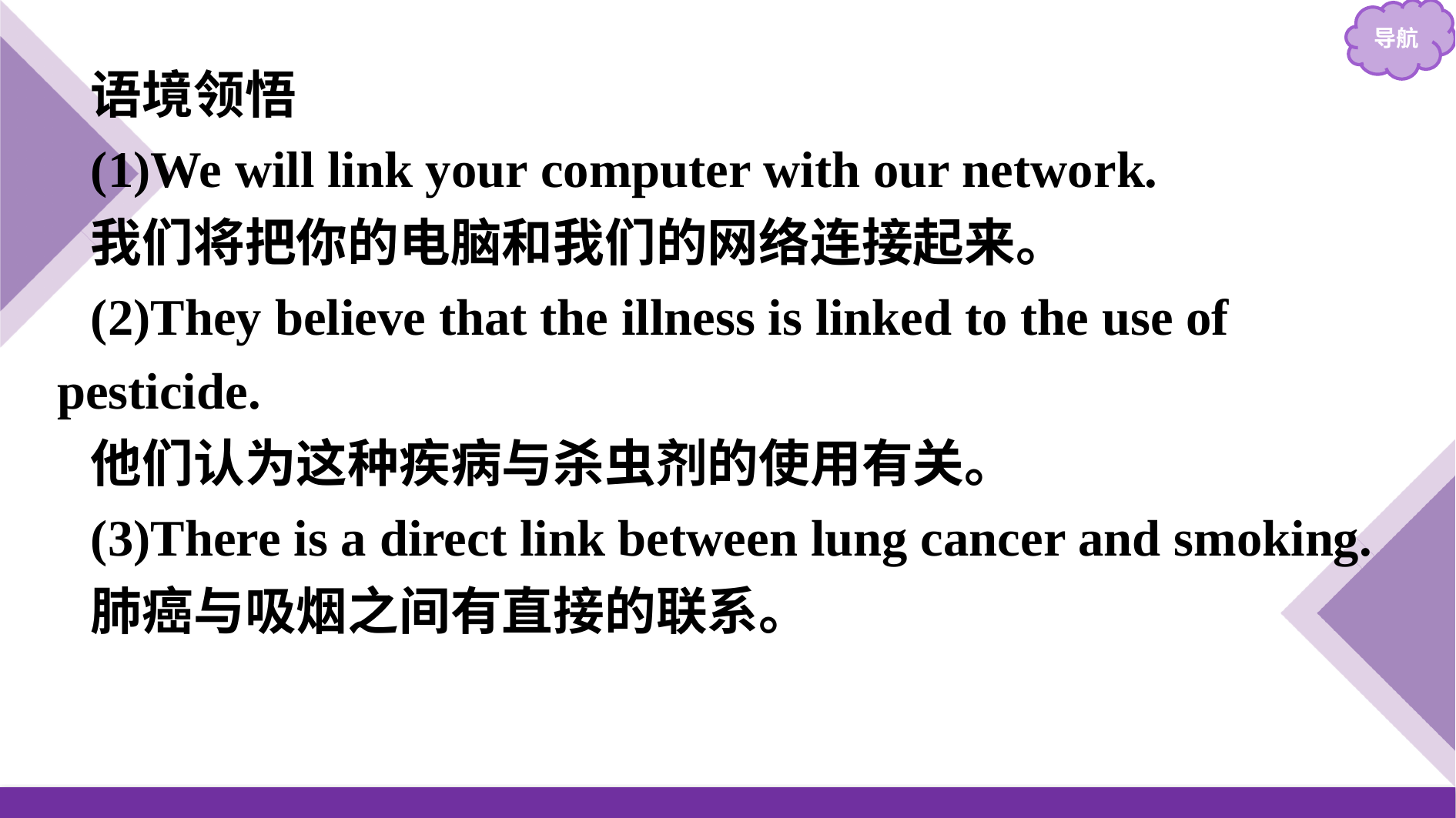

语境领悟
(1)We will link your computer with our network.
我们将把你的电脑和我们的网络连接起来。
(2)They believe that the illness is linked to the use of pesticide.
他们认为这种疾病与杀虫剂的使用有关。
(3)There is a direct link between lung cancer and smoking.
肺癌与吸烟之间有直接的联系。